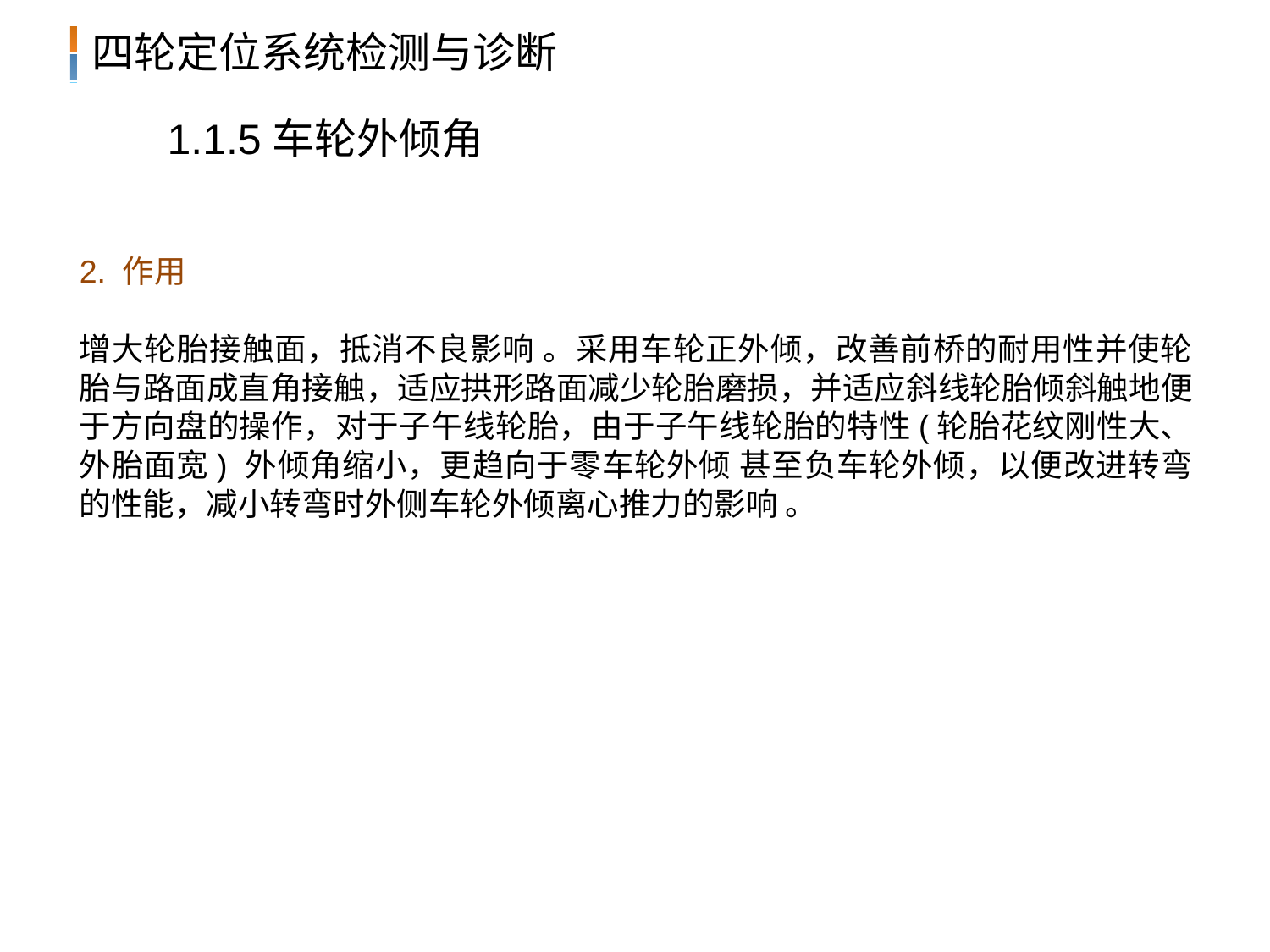

1.1.5车轮外倾角
2. 作用

增大轮胎接触面，抵消不良影响 。采用车轮正外倾，改善前桥的耐用性并使轮胎与路面成直角接触，适应拱形路面减少轮胎磨损，并适应斜线轮胎倾斜触地便于方向盘的操作，对于子午线轮胎，由于子午线轮胎的特性(轮胎花纹刚性大、外胎面宽) 外倾角缩小，更趋向于零车轮外倾 甚至负车轮外倾，以便改进转弯的性能，减小转弯时外侧车轮外倾离心推力的影响 。